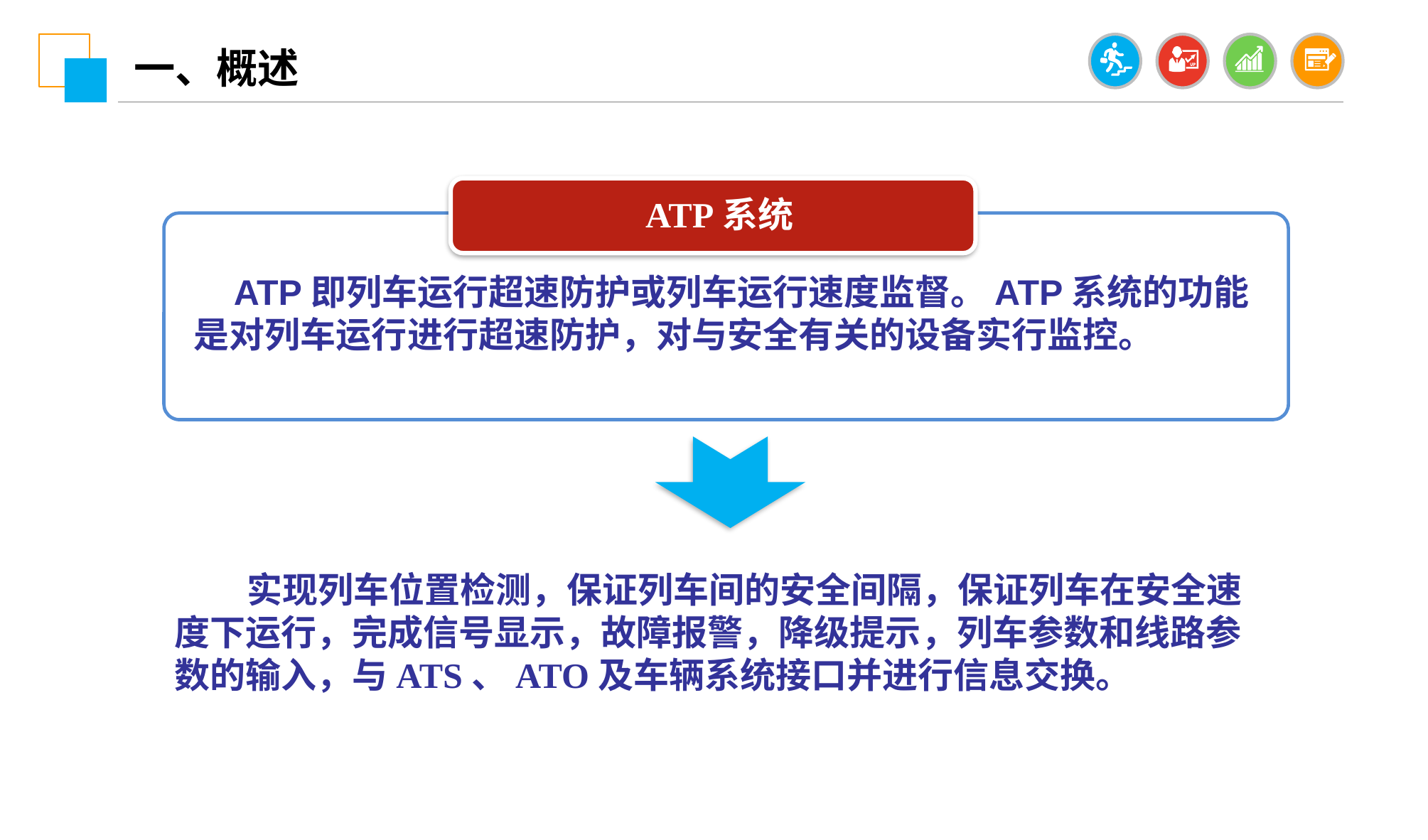

一、概述

ATP系统

    ATP即列车运行超速防护或列车运行速度监督。ATP系统的功能是对列车运行进行超速防护，对与安全有关的设备实行监控。

        实现列车位置检测，保证列车间的安全间隔，保证列车在安全速度下运行，完成信号显示，故障报警，降级提示，列车参数和线路参数的输入，与ATS、ATO及车辆系统接口并进行信息交换。